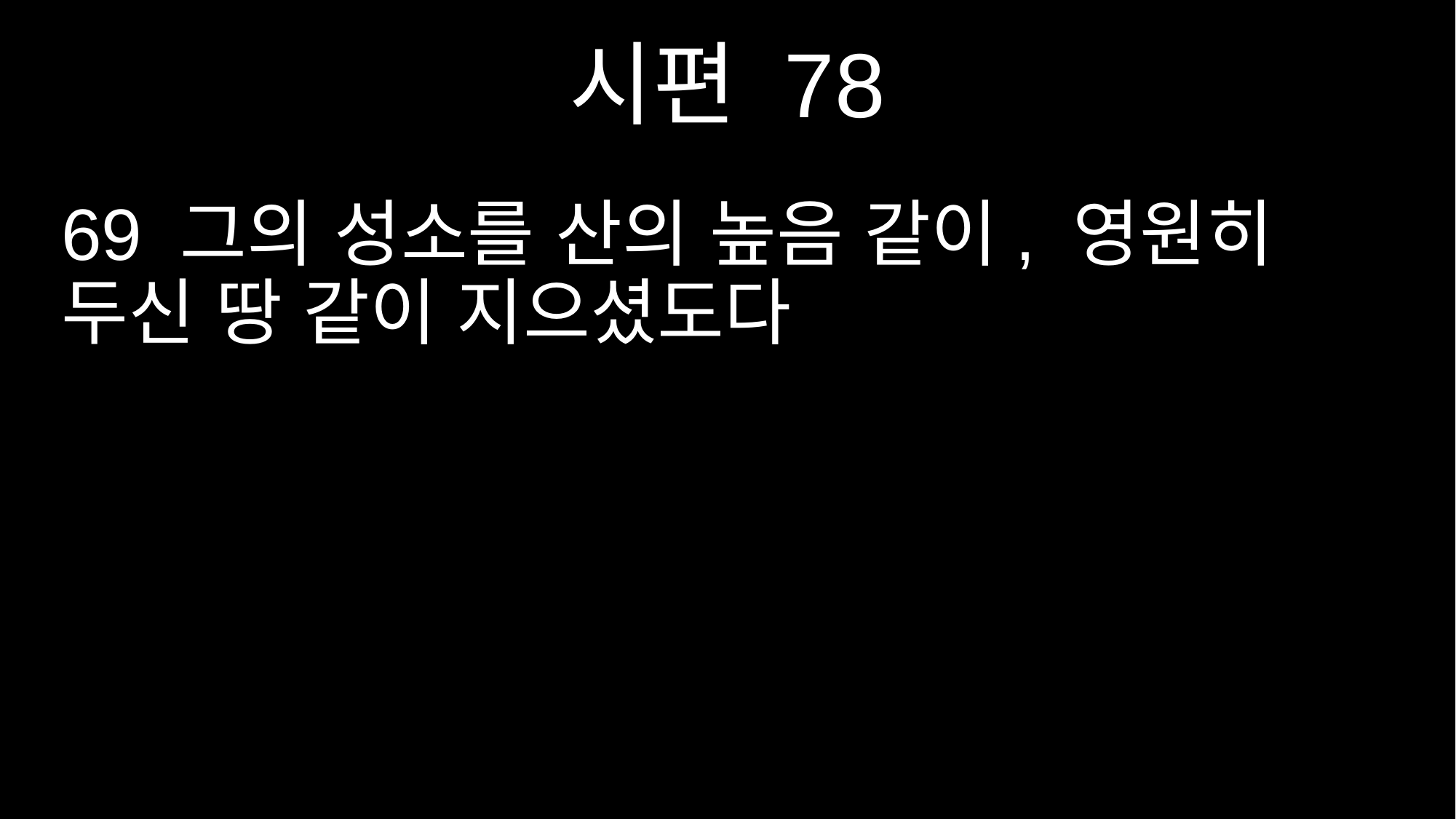

시편 78
69 그의 성소를 산의 높음 같이, 영원히 두신 땅 같이 지으셨도다